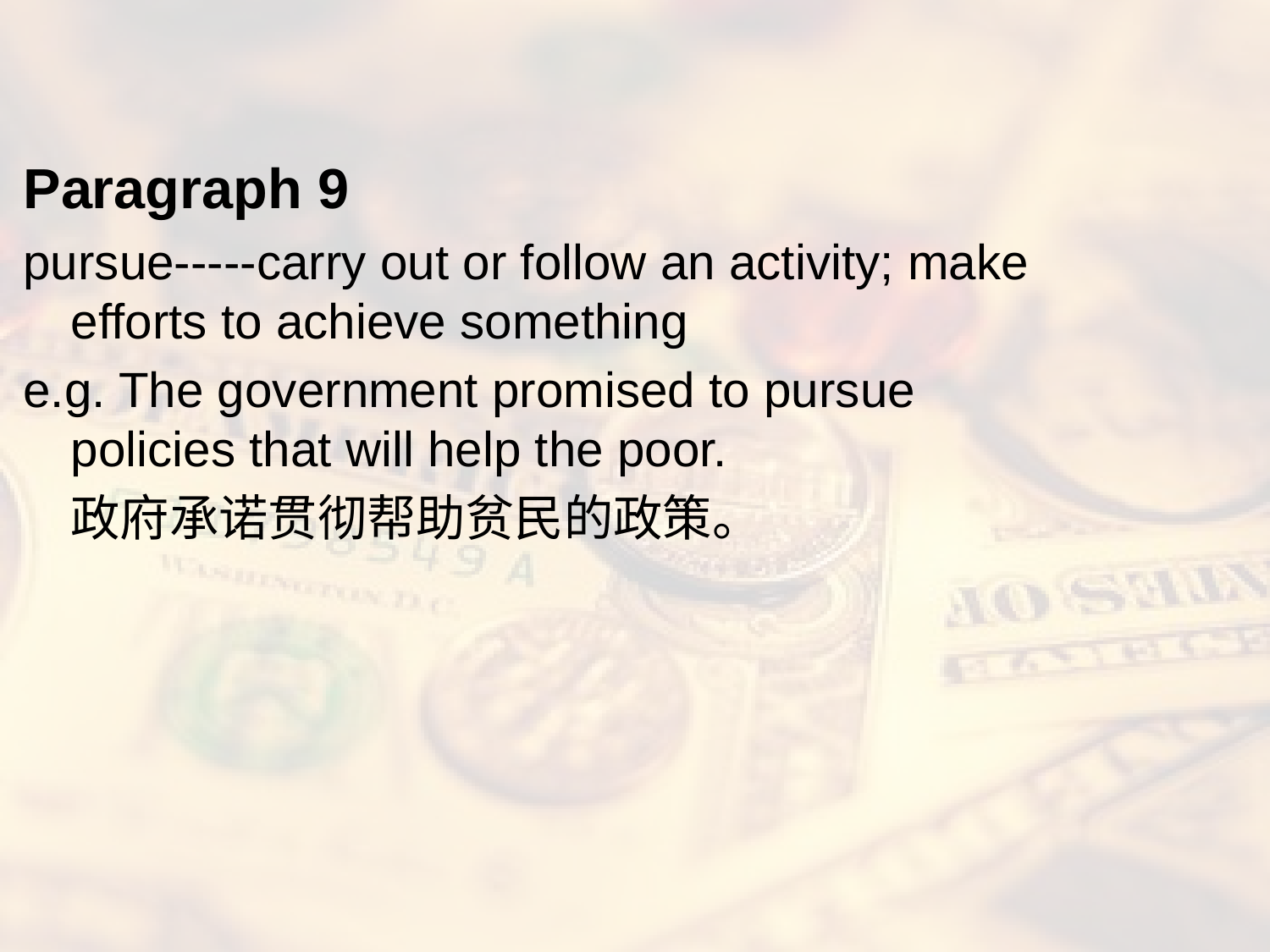

#
Paragraph 9
pursue-----carry out or follow an activity; make efforts to achieve something
e.g. The government promised to pursue policies that will help the poor.
	政府承诺贯彻帮助贫民的政策。